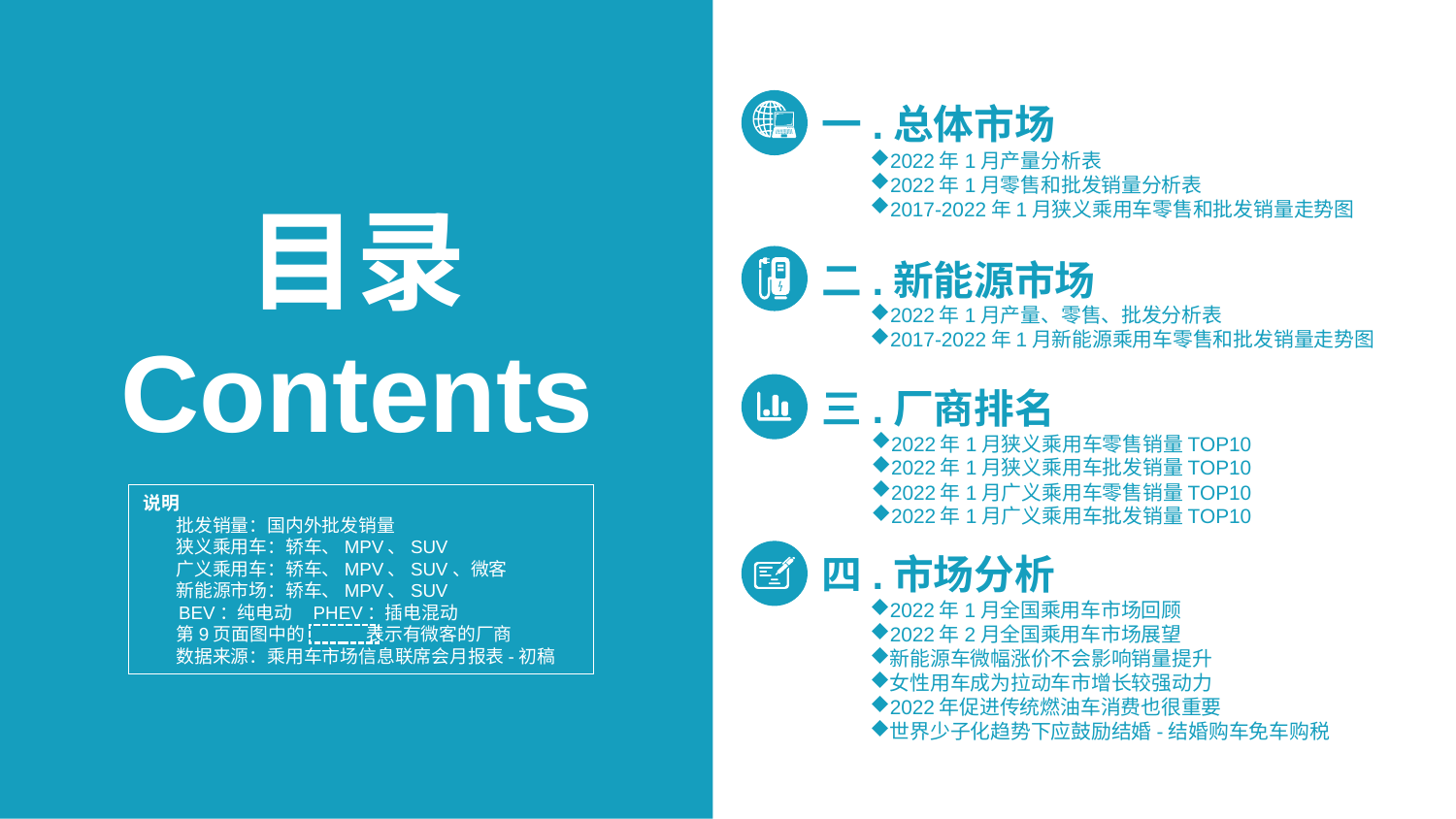

一.总体市场

2022年1月产量分析表
2022年1月零售和批发销量分析表
2017-2022年1月狭义乘用车零售和批发销量走势图

二.新能源市场

2022年1月产量、零售、批发分析表
2017-2022年1月新能源乘用车零售和批发销量走势图

三.厂商排名

2022年1月狭义乘用车零售销量TOP10
2022年1月狭义乘用车批发销量TOP10
2022年1月广义乘用车零售销量TOP10
2022年1月广义乘用车批发销量TOP10

说明
       批发销量：国内外批发销量
       狭义乘用车：轿车、MPV、SUV
       广义乘用车：轿车、MPV、SUV、微客
       新能源市场：轿车、MPV、SUV
       BEV：纯电动    PHEV：插电混动
       第9页面图中的               表示有微客的厂商
       数据来源：乘用车市场信息联席会月报表-初稿

四.市场分析

2022年1月全国乘用车市场回顾
2022年2月全国乘用车市场展望
新能源车微幅涨价不会影响销量提升
女性用车成为拉动车市增长较强动力
2022年促进传统燃油车消费也很重要
世界少子化趋势下应鼓励结婚-结婚购车免车购税